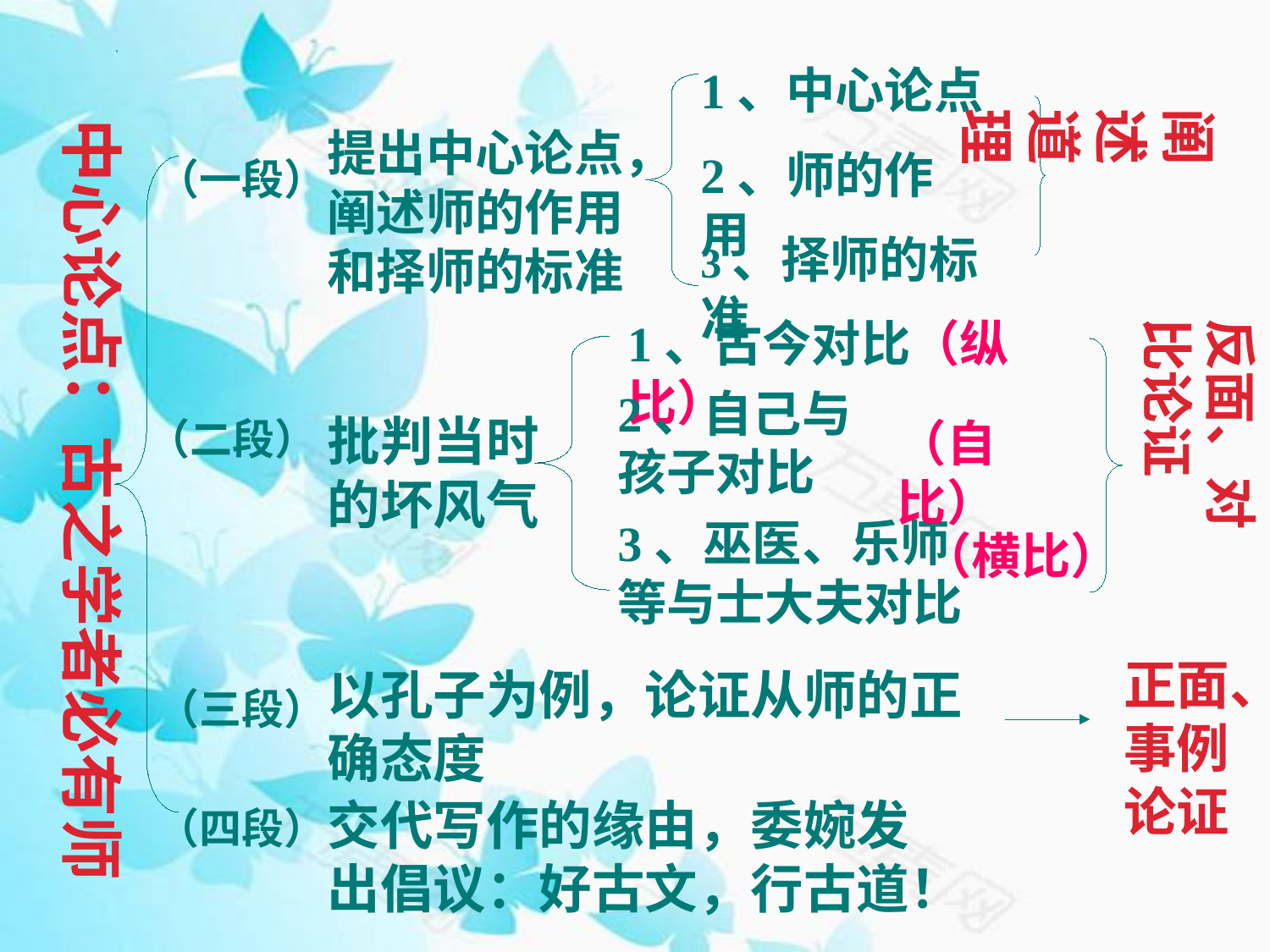

1、中心论点

阐述
道理
中心论点：古之学者必有师
提出中心论点，阐述师的作用和择师的标准
2、师的作用
（一段）

3、择师的标准
1、古今对比（纵比）
反面、对比论证

2、自己与   孩子对比
批判当时的坏风气
（二段）
（自比）
3、巫医、乐师等与士大夫对比
（横比）
正面、事例论证
以孔子为例，论证从师的正确态度
（三段）
交代写作的缘由，委婉发出倡议：好古文，行古道！
（四段）